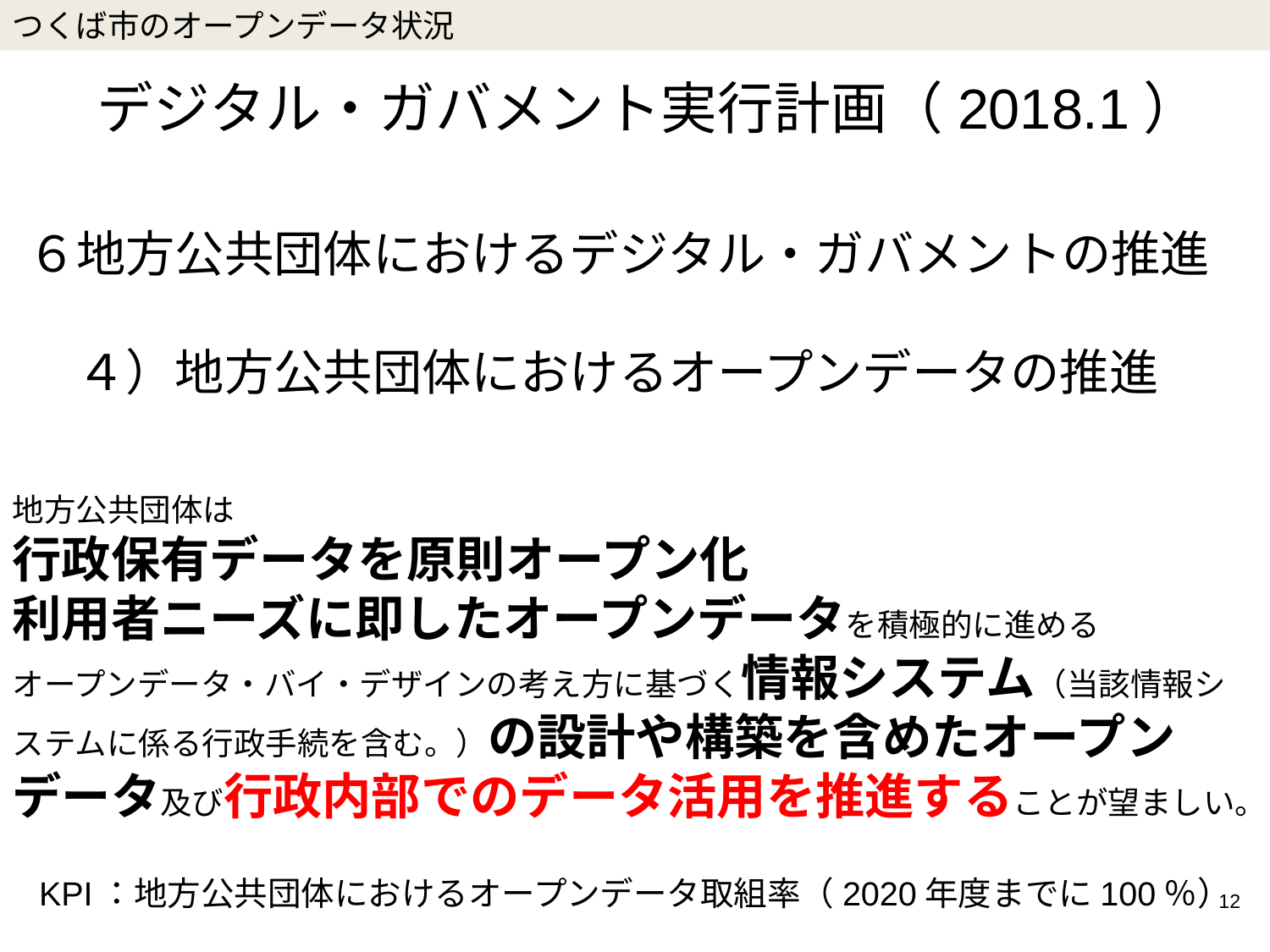

つくば市のオープンデータ状況
デジタル・ガバメント実行計画（2018.1）
６地方公共団体におけるデジタル・ガバメントの推進

　４）地方公共団体におけるオープンデータの推進
地方公共団体は
行政保有データを原則オープン化
利用者ニーズに即したオープンデータを積極的に進める
オープンデータ・バイ・デザインの考え方に基づく情報システム（当該情報システムに係る行政手続を含む。）の設計や構築を含めたオープンデータ及び行政内部でのデータ活用を推進することが望ましい。
KPI：地方公共団体におけるオープンデータ取組率（2020年度までに100％）
12